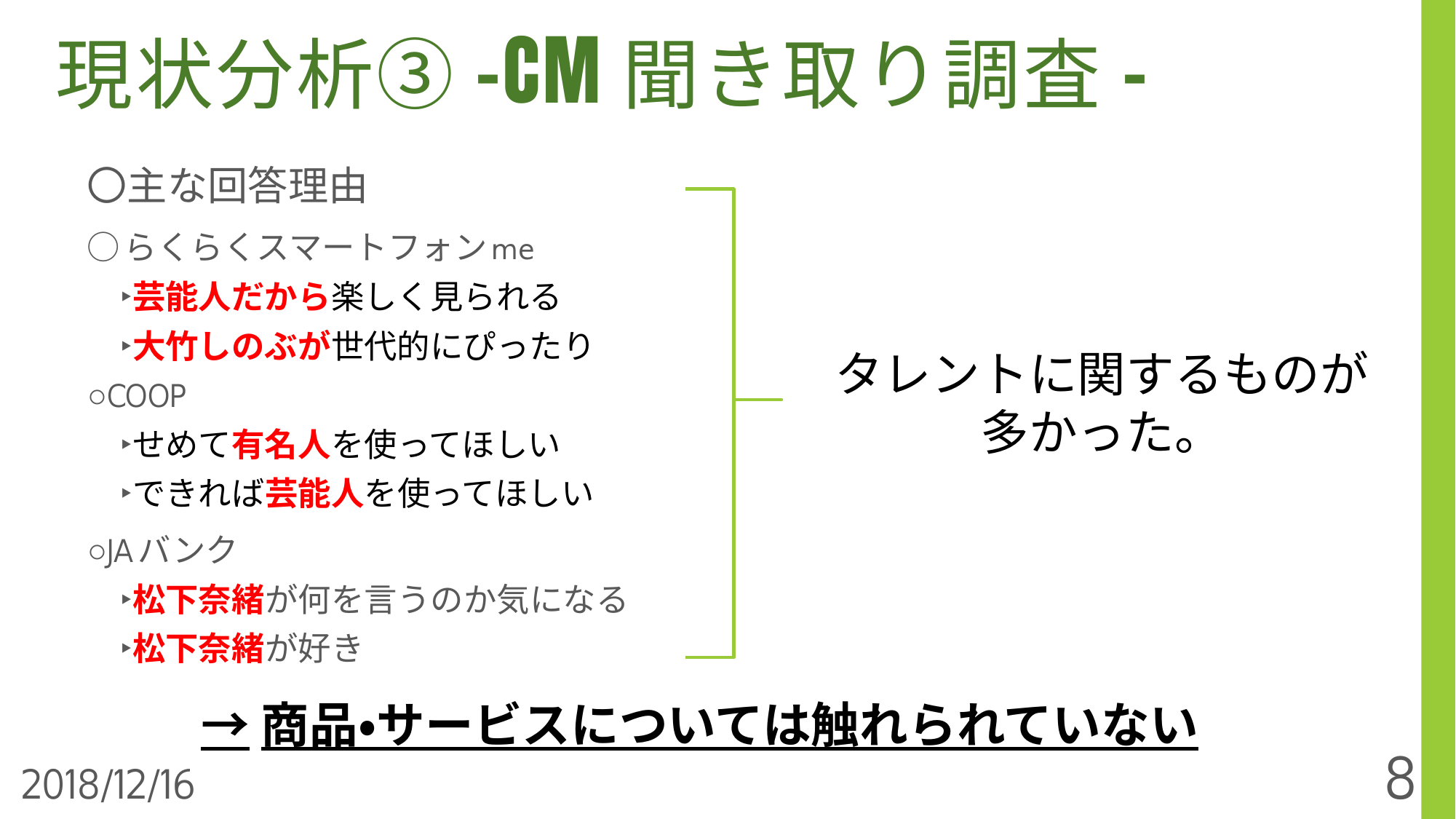

現状分析③-CM聞き取り調査-
〇主な回答理由

○らくらくスマートフォンme
　‣芸能人だから楽しく見られる
　‣大竹しのぶが世代的にぴったり
○COOP
　‣せめて有名人を使ってほしい
　‣できれば芸能人を使ってほしい

○JAバンク
　‣松下奈緒が何を言うのか気になる
　‣松下奈緒が好き

タレントに関するものが多かった。
→商品・サービスについては触れられていない
8
2018/12/16